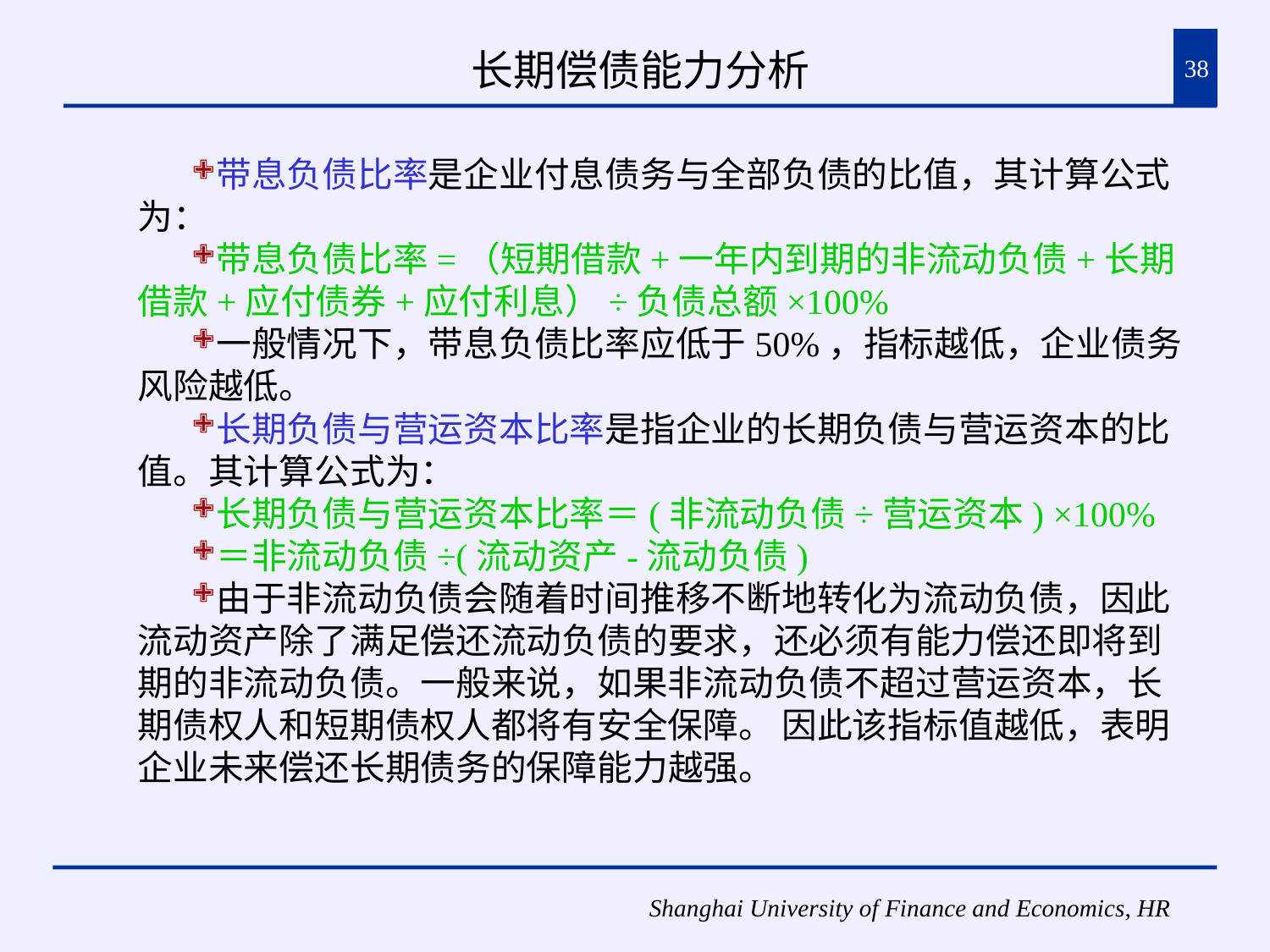

# 长期偿债能力分析
38
带息负债比率是企业付息债务与全部负债的比值，其计算公式为：
带息负债比率=（短期借款+一年内到期的非流动负债+长期借款+应付债券+应付利息）÷负债总额×100%
一般情况下，带息负债比率应低于50%，指标越低，企业债务风险越低。
长期负债与营运资本比率是指企业的长期负债与营运资本的比值。其计算公式为：
长期负债与营运资本比率＝(非流动负债÷营运资本) ×100%
＝非流动负债÷(流动资产-流动负债)
由于非流动负债会随着时间推移不断地转化为流动负债，因此流动资产除了满足偿还流动负债的要求，还必须有能力偿还即将到期的非流动负债。一般来说，如果非流动负债不超过营运资本，长期债权人和短期债权人都将有安全保障。 因此该指标值越低，表明企业未来偿还长期债务的保障能力越强。